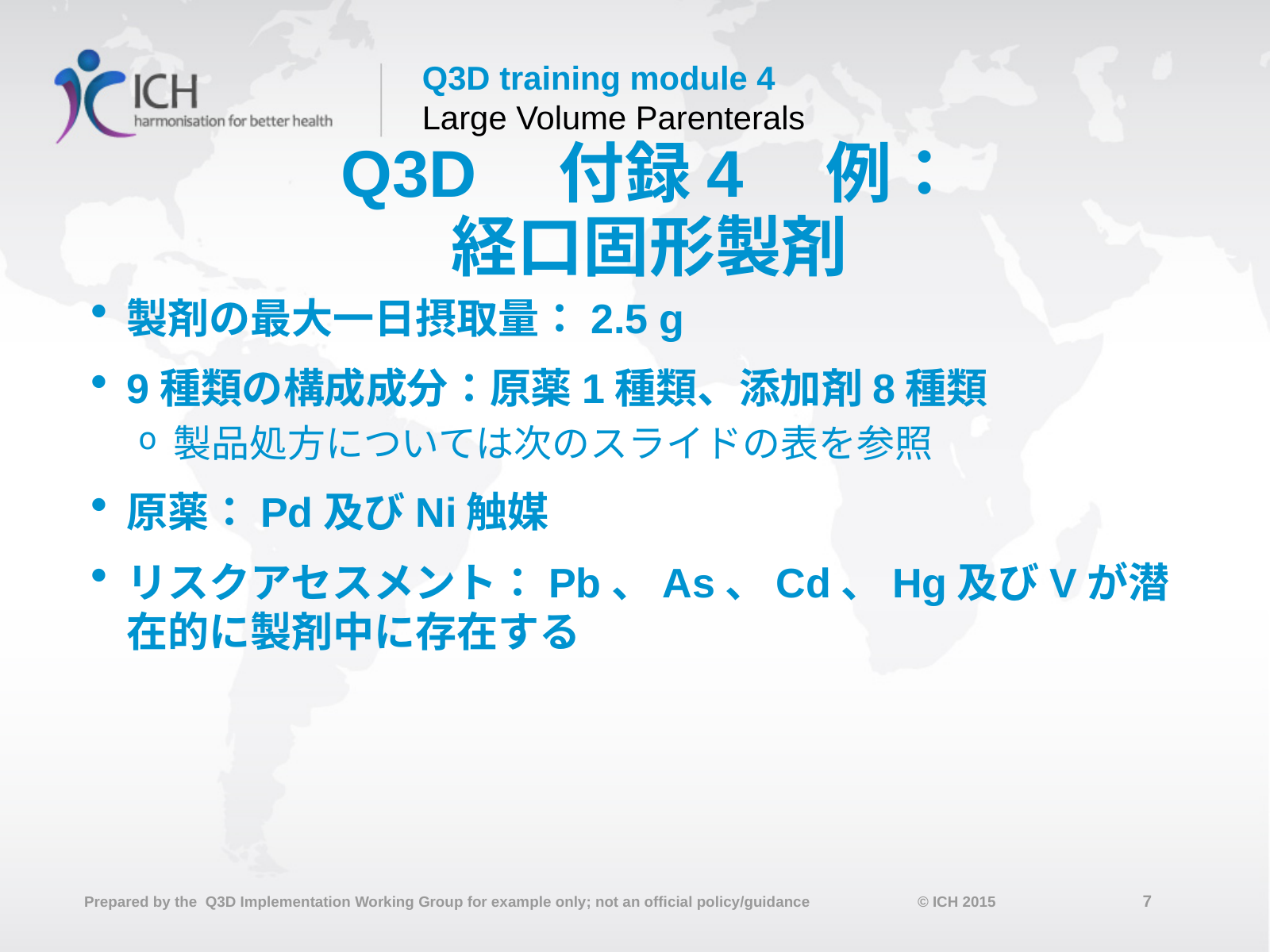

# Q3D　付録4　例： 経口固形製剤
製剤の最大一日摂取量：2.5 g
9種類の構成成分：原薬1種類、添加剤8種類
製品処方については次のスライドの表を参照
原薬：Pd及びNi触媒
リスクアセスメント：Pb、As、Cd、Hg及びVが潜在的に製剤中に存在する